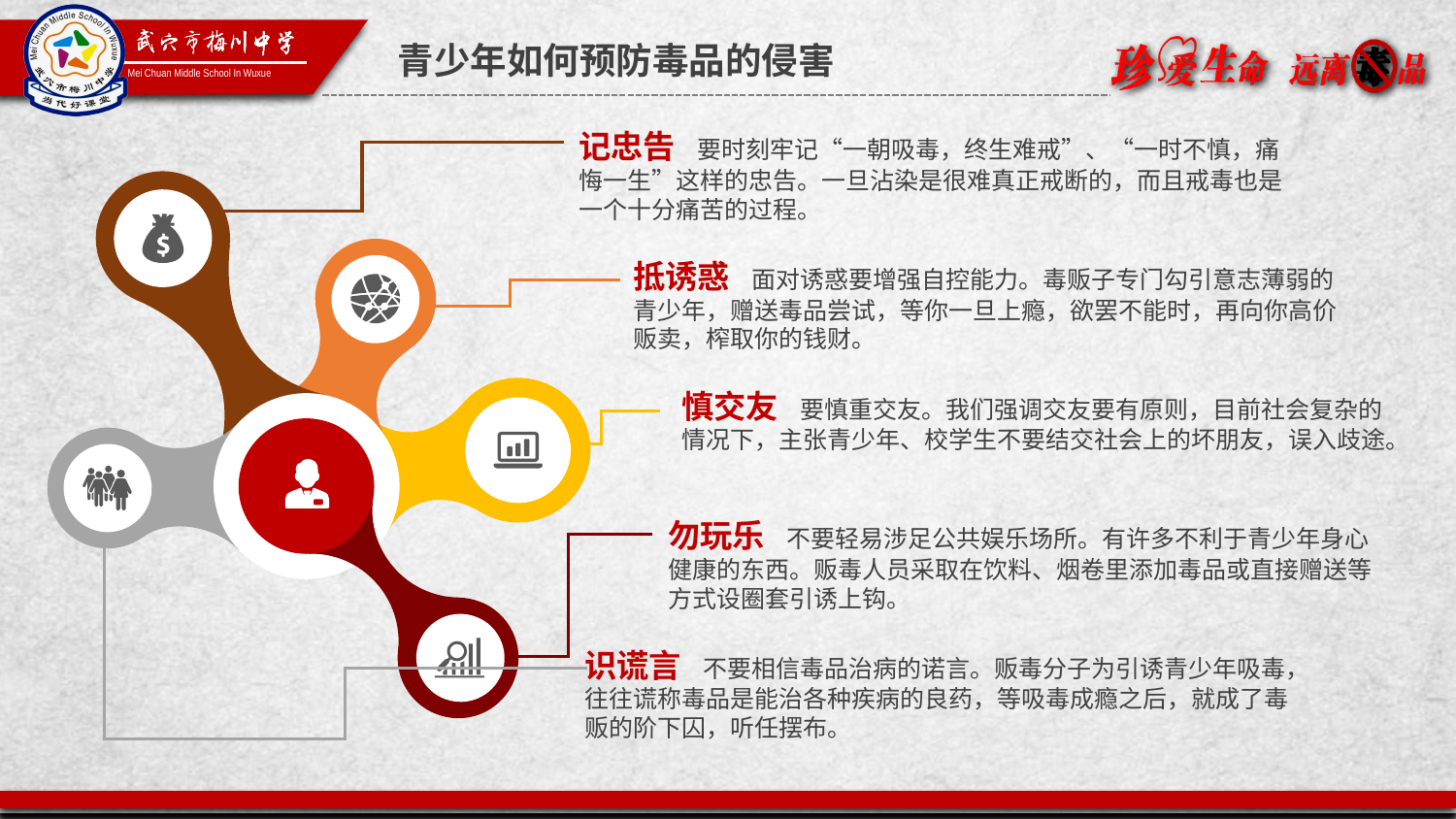

青少年如何预防毒品的侵害
记忠告   要时刻牢记“一朝吸毒，终生难戒”、“一时不慎，痛悔一生”这样的忠告。一旦沾染是很难真正戒断的，而且戒毒也是一个十分痛苦的过程。

抵诱惑   面对诱惑要增强自控能力。毒贩子专门勾引意志薄弱的青少年，赠送毒品尝试，等你一旦上瘾，欲罢不能时，再向你高价贩卖，榨取你的钱财。
慎交友   要慎重交友。我们强调交友要有原则，目前社会复杂的情况下，主张青少年、校学生不要结交社会上的坏朋友，误入歧途。
勿玩乐   不要轻易涉足公共娱乐场所。有许多不利于青少年身心健康的东西。贩毒人员采取在饮料、烟卷里添加毒品或直接赠送等方式设圈套引诱上钩。
识谎言   不要相信毒品治病的诺言。贩毒分子为引诱青少年吸毒，往往谎称毒品是能治各种疾病的良药，等吸毒成瘾之后，就成了毒贩的阶下囚，听任摆布。